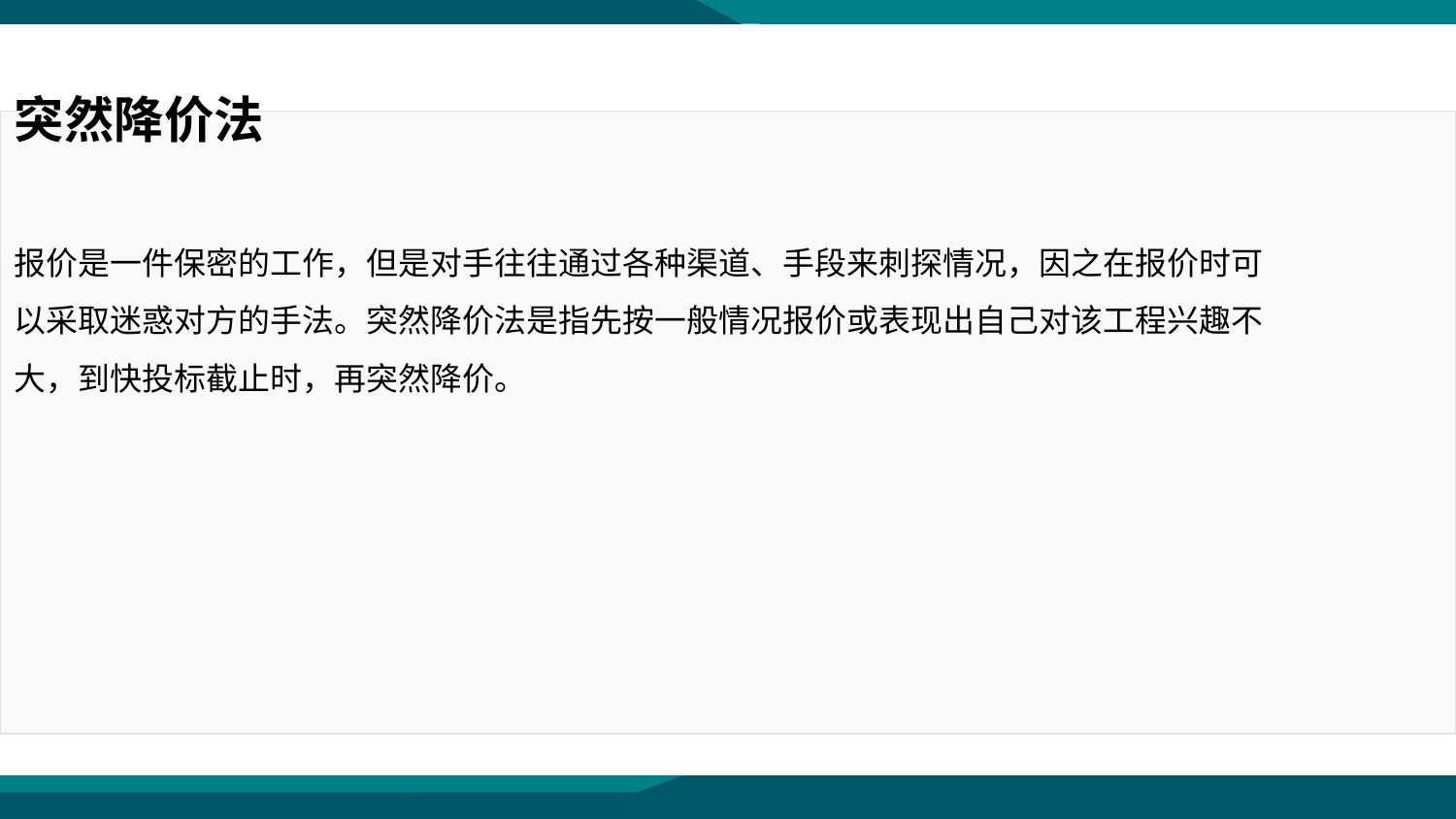

突然降价法
报价是一件保密的工作，但是对手往往通过各种渠道、手段来刺探情况，因之在报价时可以采取迷惑对方的手法。突然降价法是指先按一般情况报价或表现出自己对该工程兴趣不大，到快投标截止时，再突然降价。